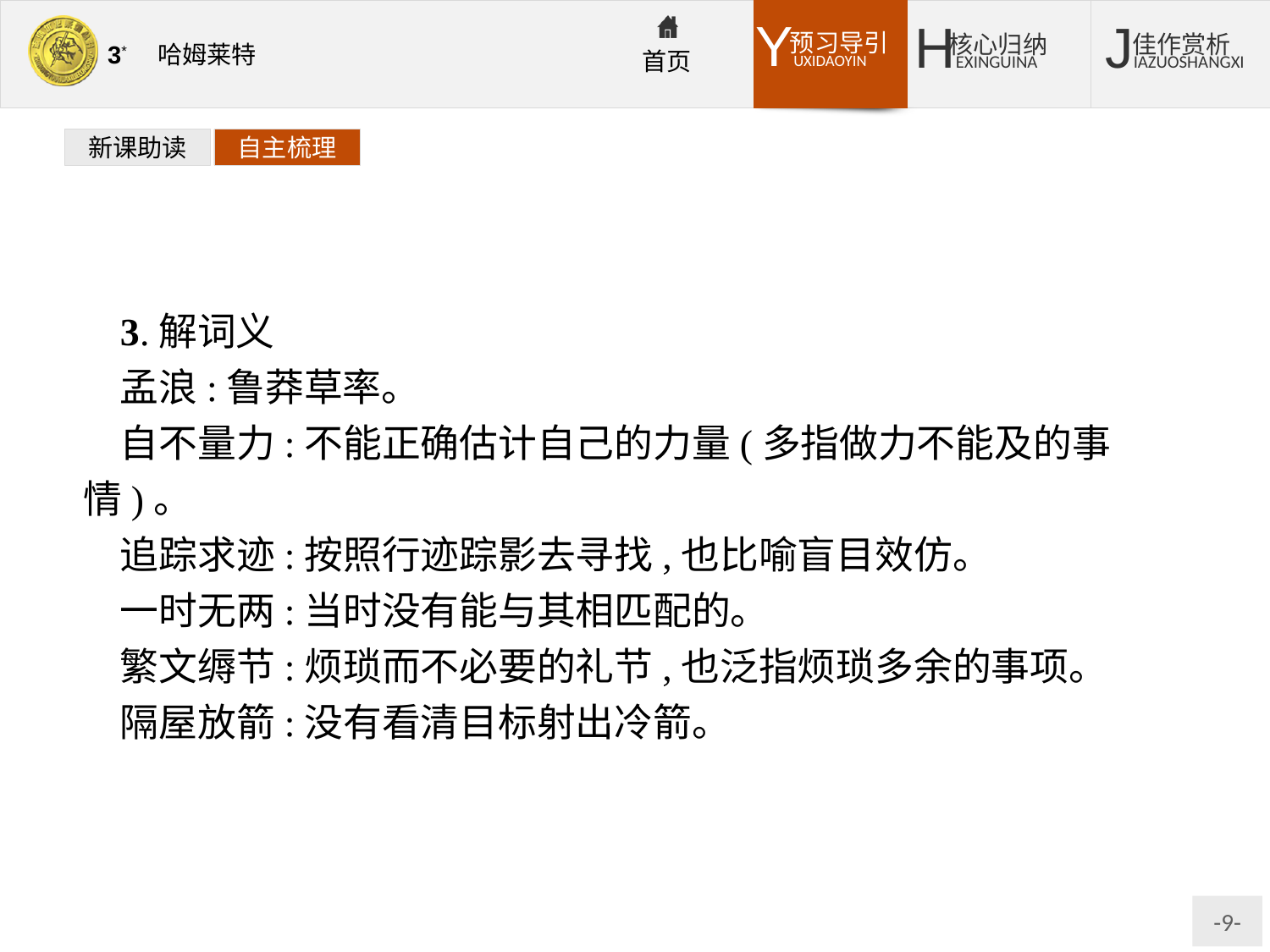

新课助读
自主梳理
3.解词义
孟浪:鲁莽草率。
自不量力:不能正确估计自己的力量(多指做力不能及的事情)。
追踪求迹:按照行迹踪影去寻找,也比喻盲目效仿。
一时无两:当时没有能与其相匹配的。
繁文缛节:烦琐而不必要的礼节,也泛指烦琐多余的事项。
隔屋放箭:没有看清目标射出冷箭。